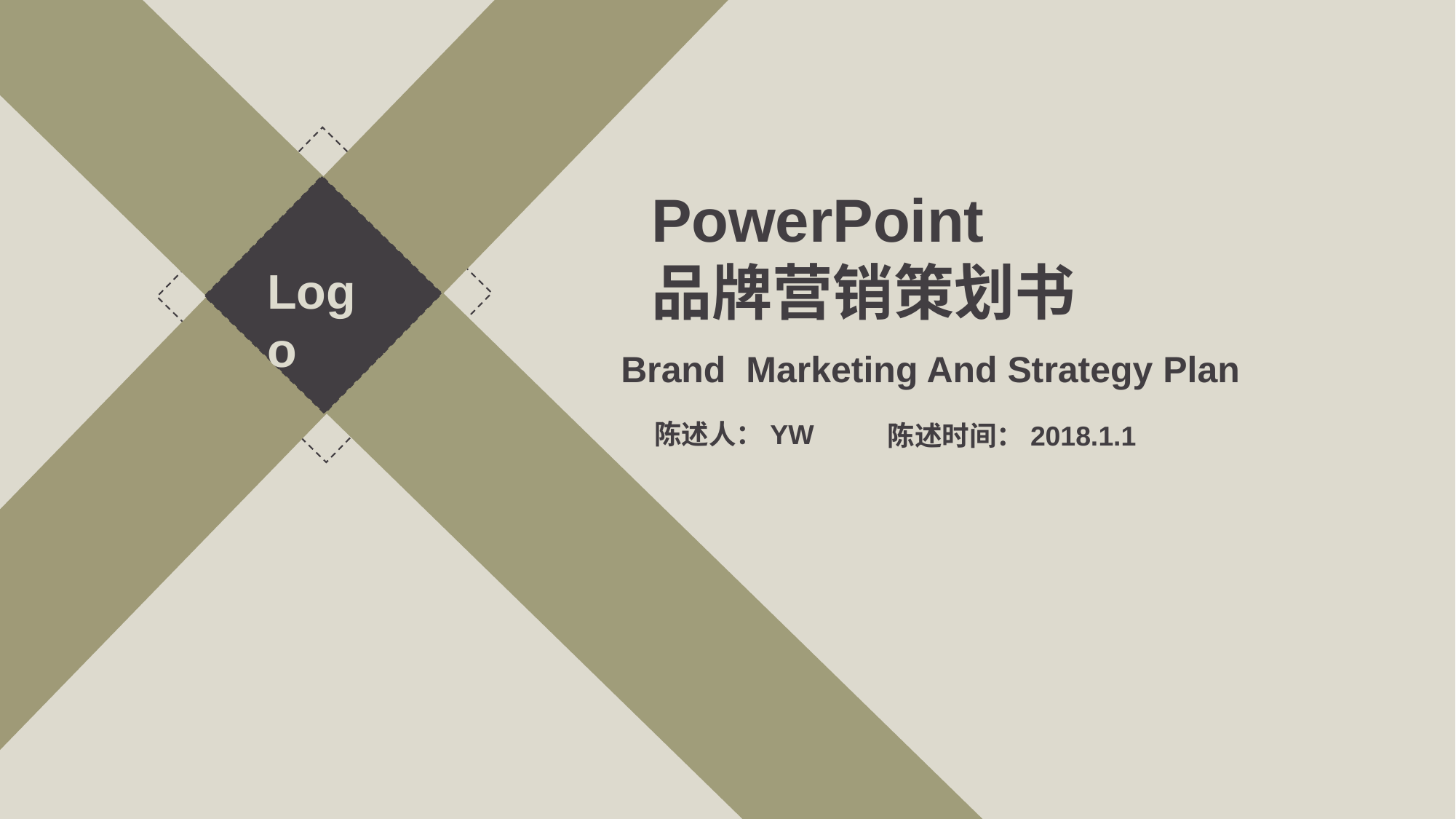

PowerPoint
品牌营销策划书

Logo
Brand  Marketing And Strategy Plan
陈述人：YW
陈述时间：2018.1.1